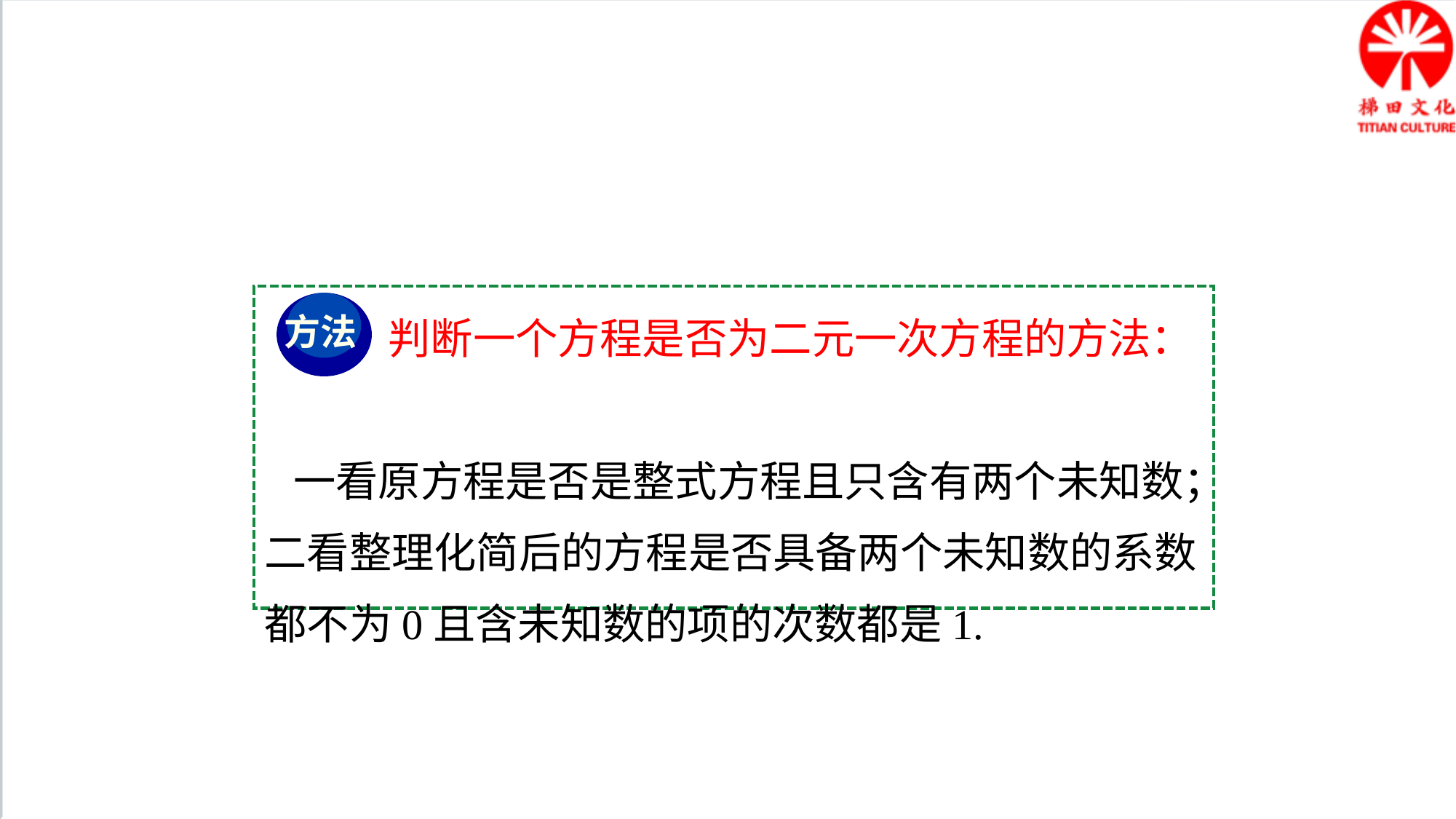

判断一个方程是否为二元一次方程的方法：
  一看原方程是否是整式方程且只含有两个未知数；
二看整理化简后的方程是否具备两个未知数的系数都不为0且含未知数的项的次数都是1.

方法